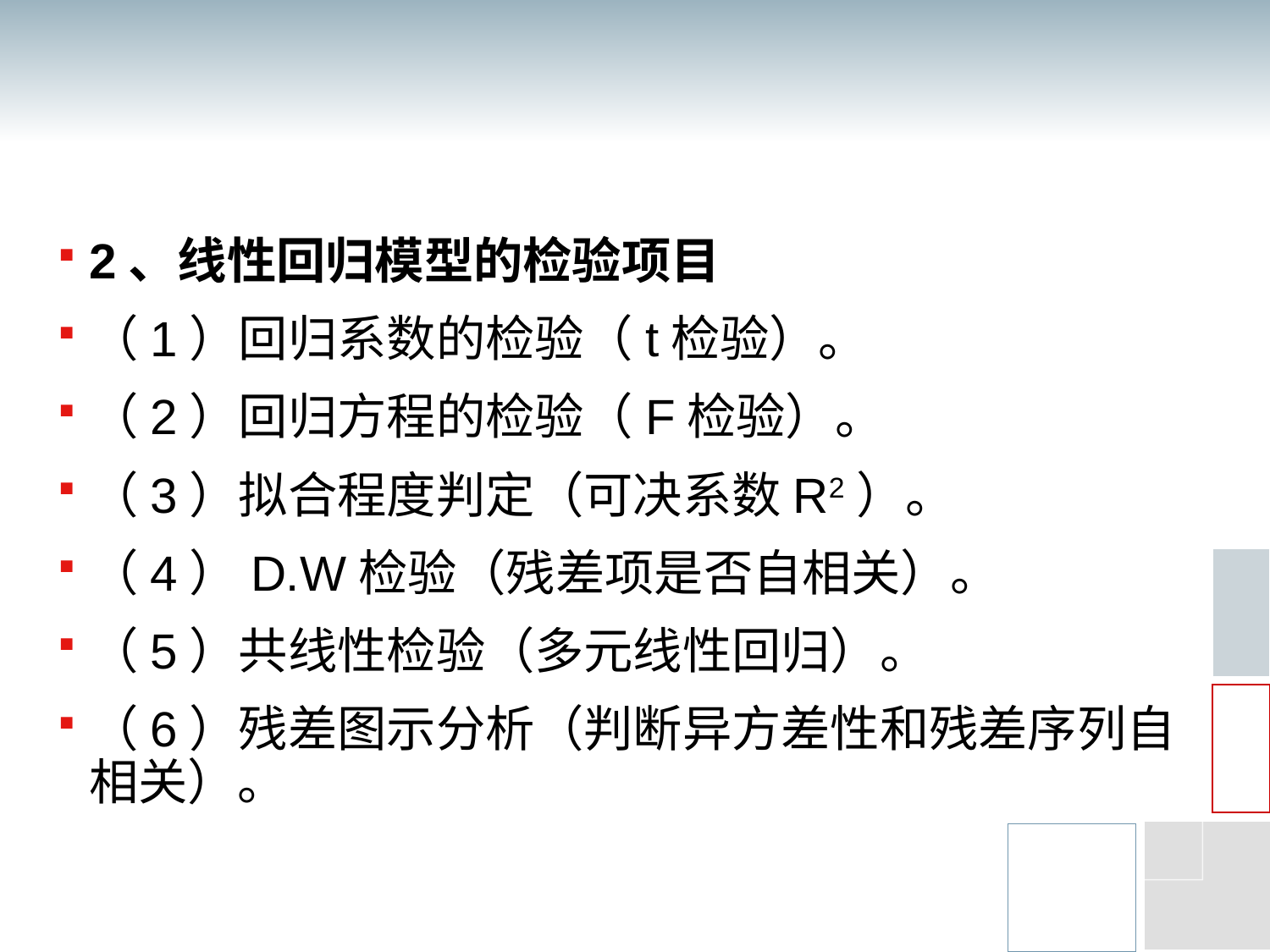

2、线性回归模型的检验项目
（1）回归系数的检验（t检验）。
（2）回归方程的检验（F检验）。
（3）拟合程度判定（可决系数R2）。
（4）D.W检验（残差项是否自相关）。
（5）共线性检验（多元线性回归）。
（6）残差图示分析（判断异方差性和残差序列自相关）。